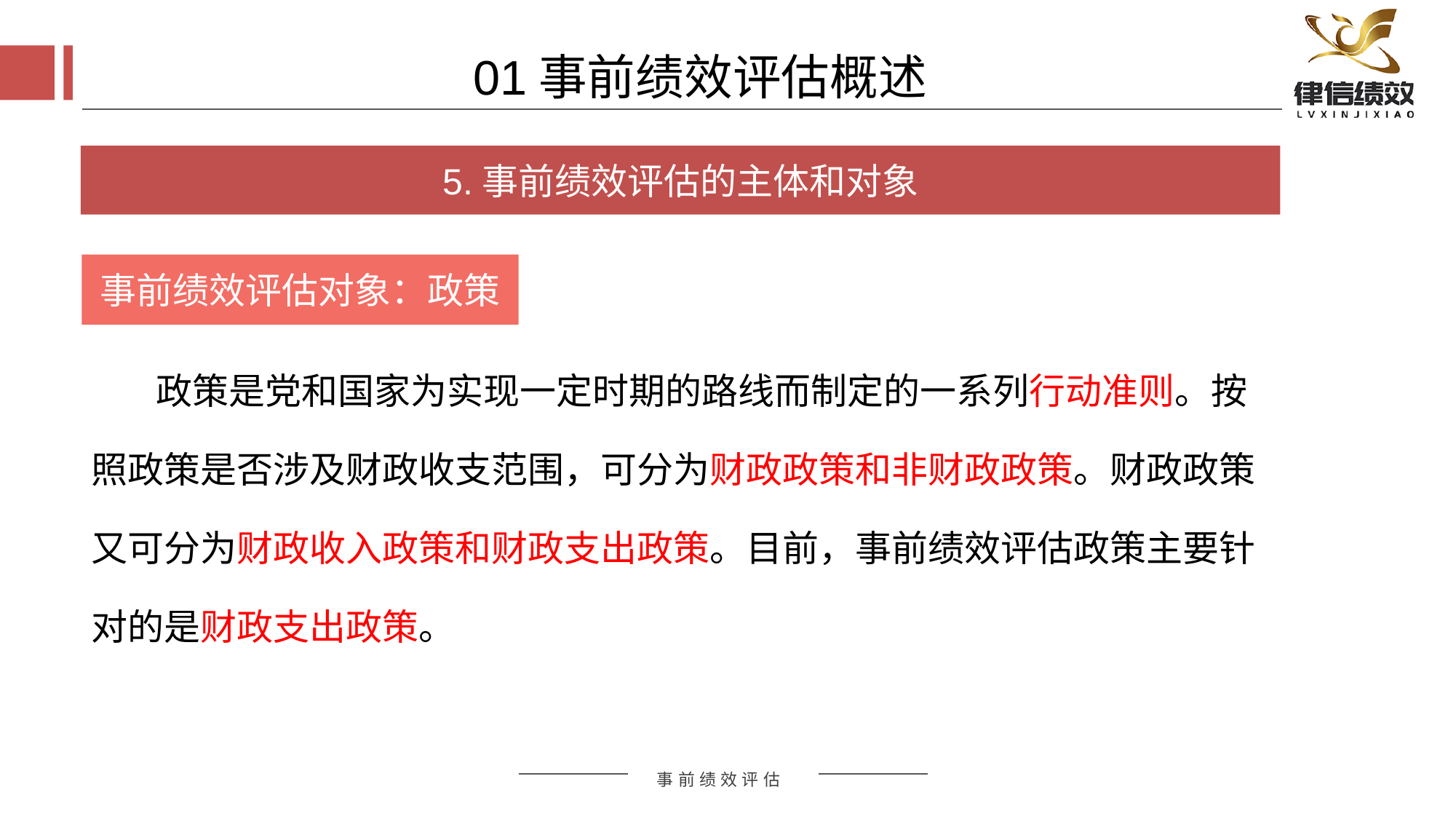

01事前绩效评估概述
5.事前绩效评估的主体和对象
事前绩效评估对象：政策
     政策是党和国家为实现一定时期的路线而制定的一系列行动准则。按照政策是否涉及财政收支范围，可分为财政政策和非财政政策。财政政策又可分为财政收入政策和财政支出政策。目前，事前绩效评估政策主要针对的是财政支出政策。